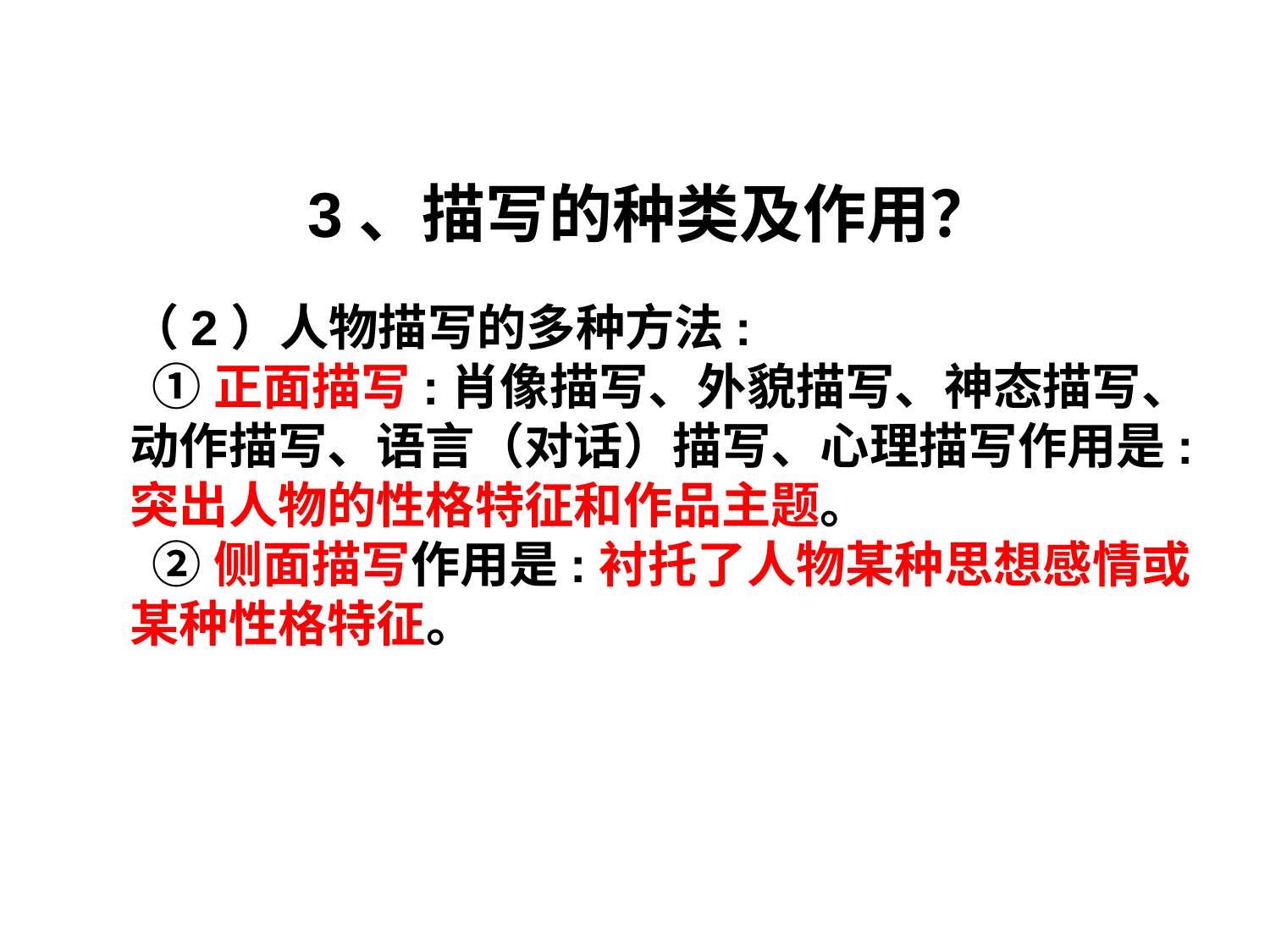

3、描写的种类及作用？
（2）人物描写的多种方法:
  ①正面描写:肖像描写、外貌描写、神态描写、动作描写、语言（对话）描写、心理描写作用是:突出人物的性格特征和作品主题。
  ②侧面描写作用是:衬托了人物某种思想感情或某种性格特征。